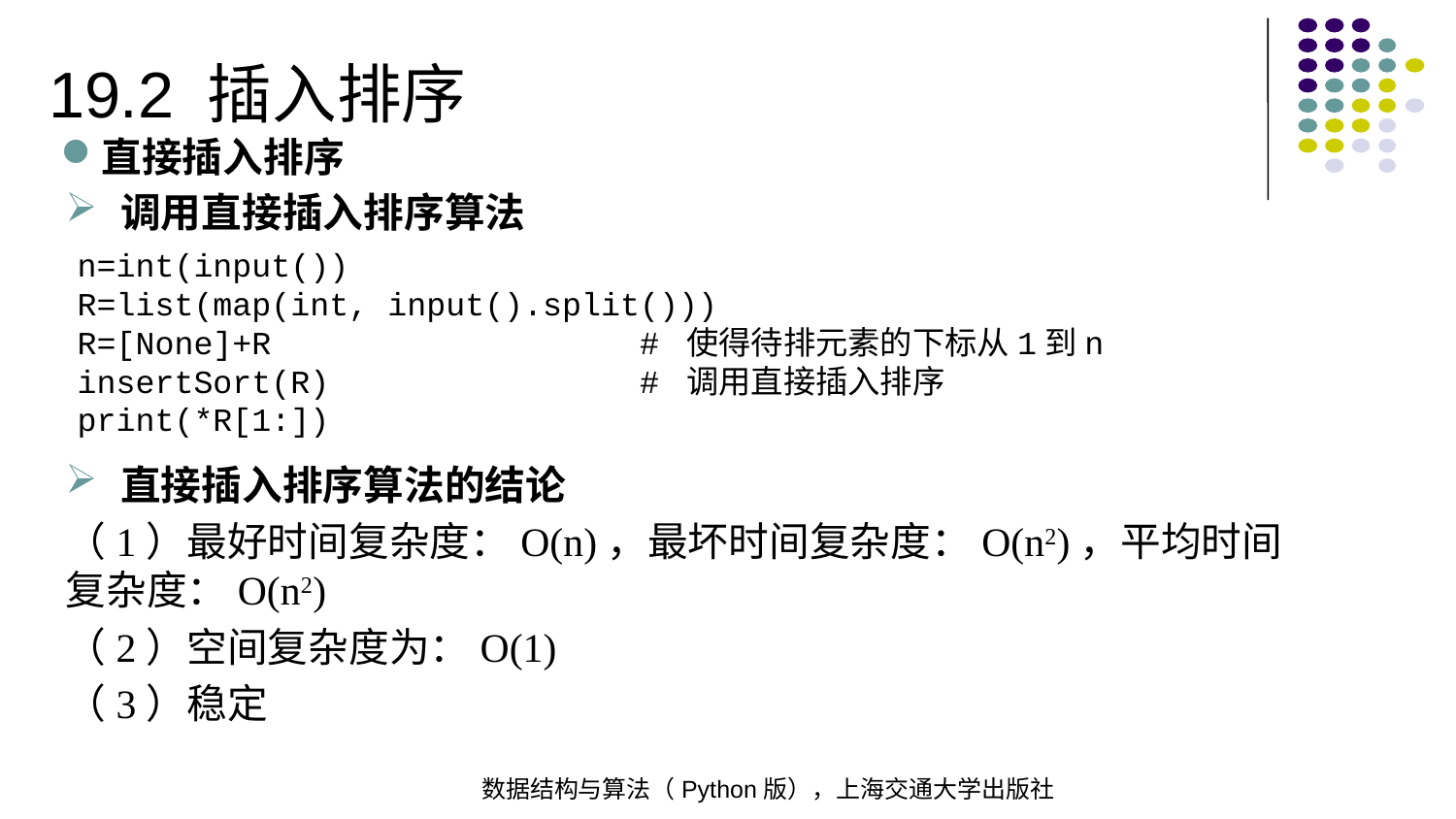

19.2 插入排序
直接插入排序
调用直接插入排序算法
n=int(input())
R=list(map(int, input().split()))
R=[None]+R                   # 使得待排元素的下标从1到n
insertSort(R)                # 调用直接插入排序
print(*R[1:])
直接插入排序算法的结论
（1）最好时间复杂度：O(n)，最坏时间复杂度：O(n2)，平均时间复杂度：O(n2)
（2）空间复杂度为：O(1)
（3）稳定